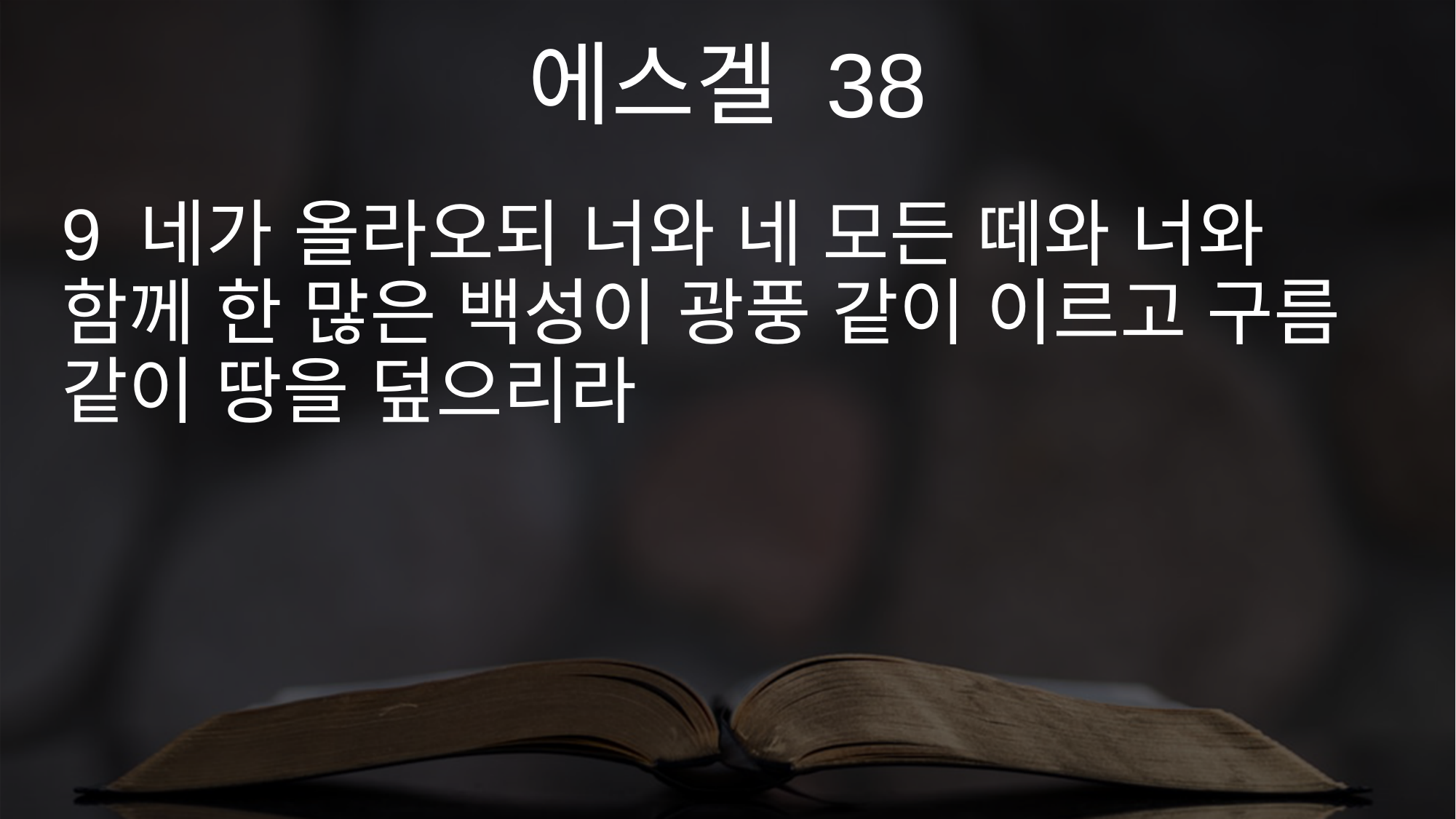

에스겔 38
9 네가 올라오되 너와 네 모든 떼와 너와 함께 한 많은 백성이 광풍 같이 이르고 구름 같이 땅을 덮으리라